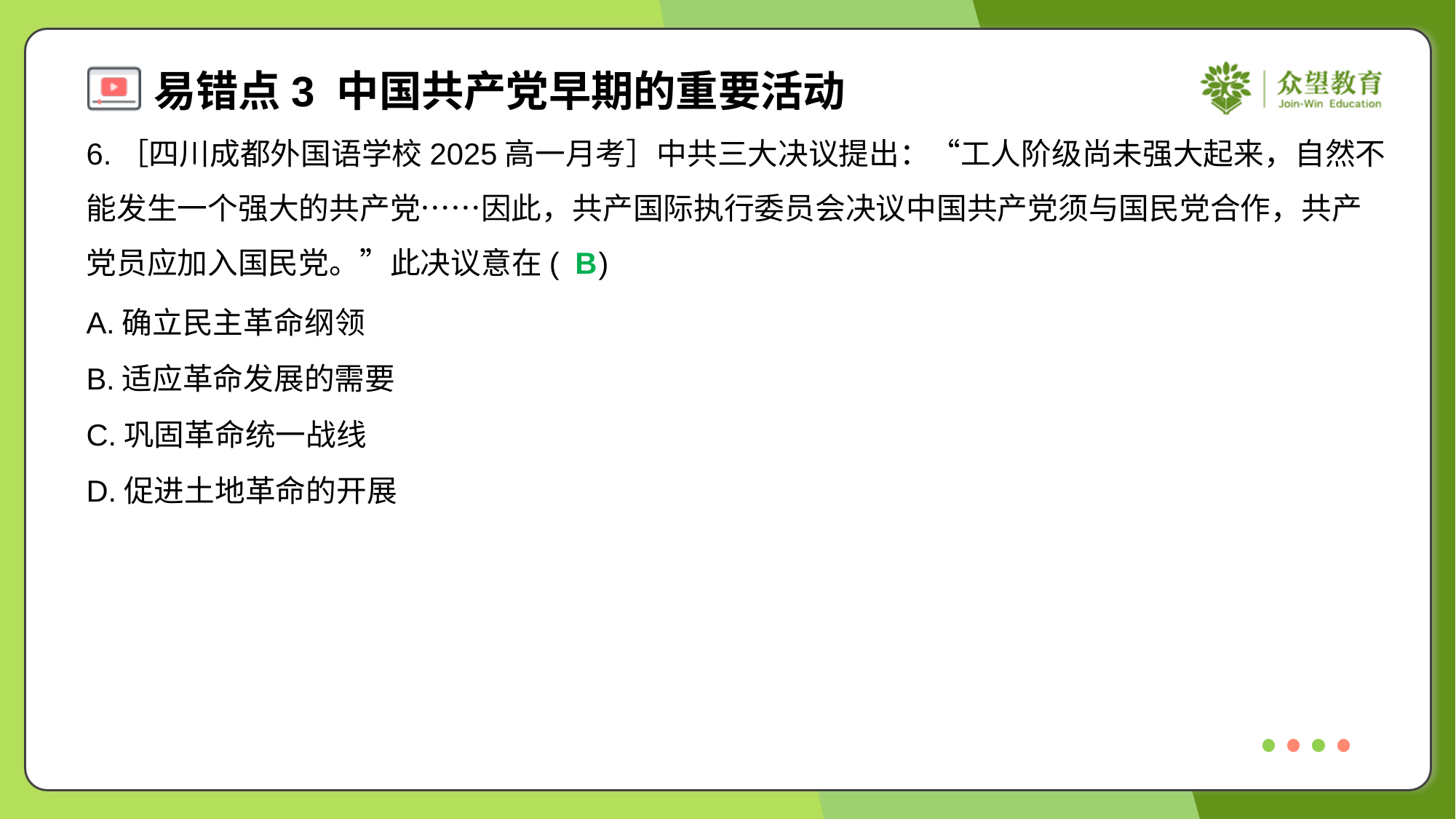

6.［四川成都外国语学校2025高一月考］中共三大决议提出：“工人阶级尚未强大起来，自然不
能发生一个强大的共产党……因此，共产国际执行委员会决议中国共产党须与国民党合作，共产
党员应加入国民党。”此决议意在(     )
B
A.确立民主革命纲领
B.适应革命发展的需要
C.巩固革命统一战线
D.促进土地革命的开展